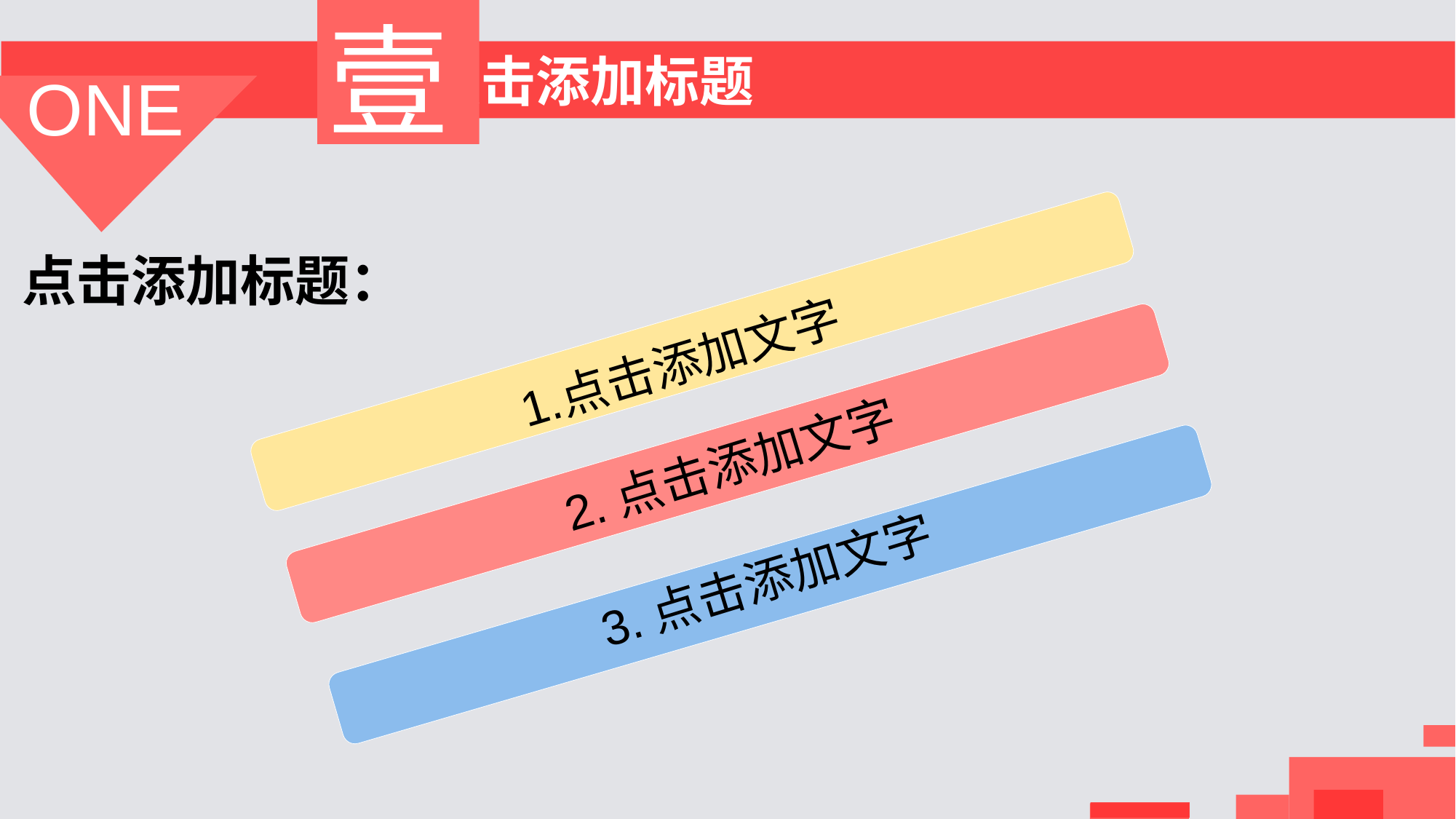

壹
                                                                  点击添加标题

ONE

点击添加标题：

点击添加文字

2.点击添加文字
3.点击添加文字